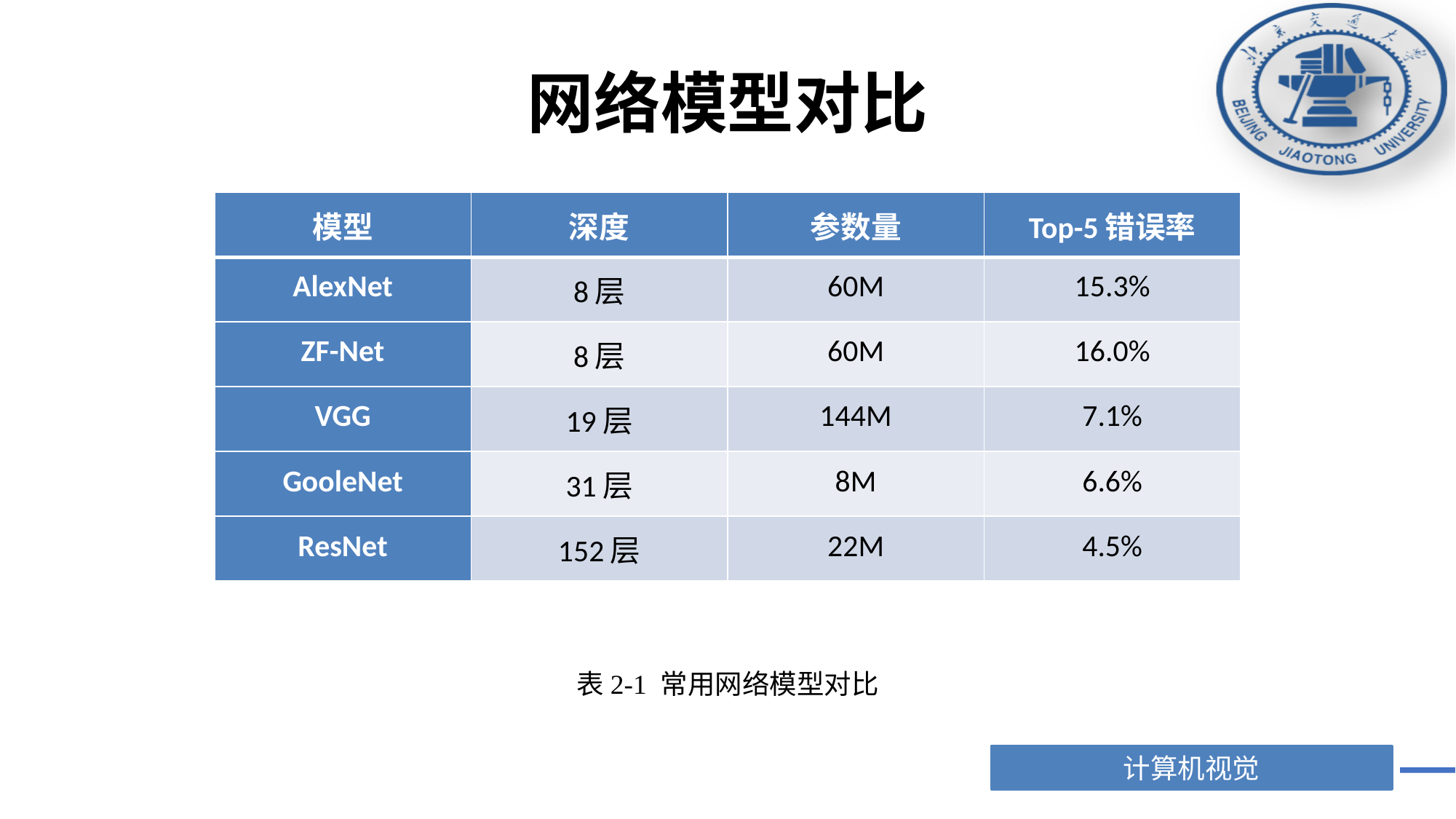

# 网络模型对比
| 模型 | 深度 | 参数量 | Top-5错误率 |
| --- | --- | --- | --- |
| AlexNet | 8层 | 60M | 15.3% |
| ZF-Net | 8层 | 60M | 16.0% |
| VGG | 19层 | 144M | 7.1% |
| GooleNet | 31层 | 8M | 6.6% |
| ResNet | 152层 | 22M | 4.5% |
表2-1 常用网络模型对比